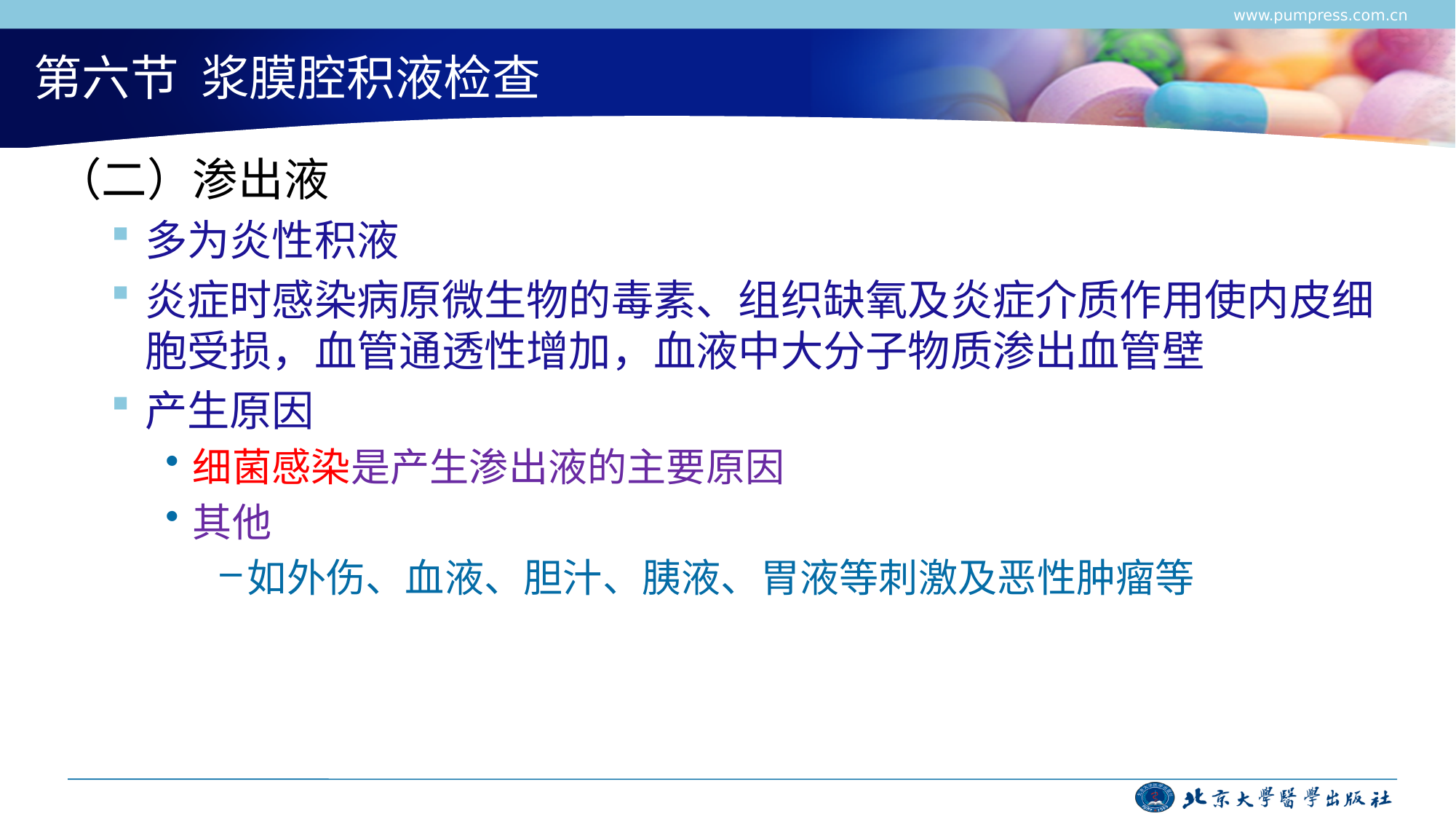

www.pumpress.com.cn
# 第六节  浆膜腔积液检查
（二）渗出液
多为炎性积液
炎症时感染病原微生物的毒素、组织缺氧及炎症介质作用使内皮细胞受损，血管通透性增加，血液中大分子物质渗出血管壁
产生原因
细菌感染是产生渗出液的主要原因
其他
如外伤、血液、胆汁、胰液、胃液等刺激及恶性肿瘤等